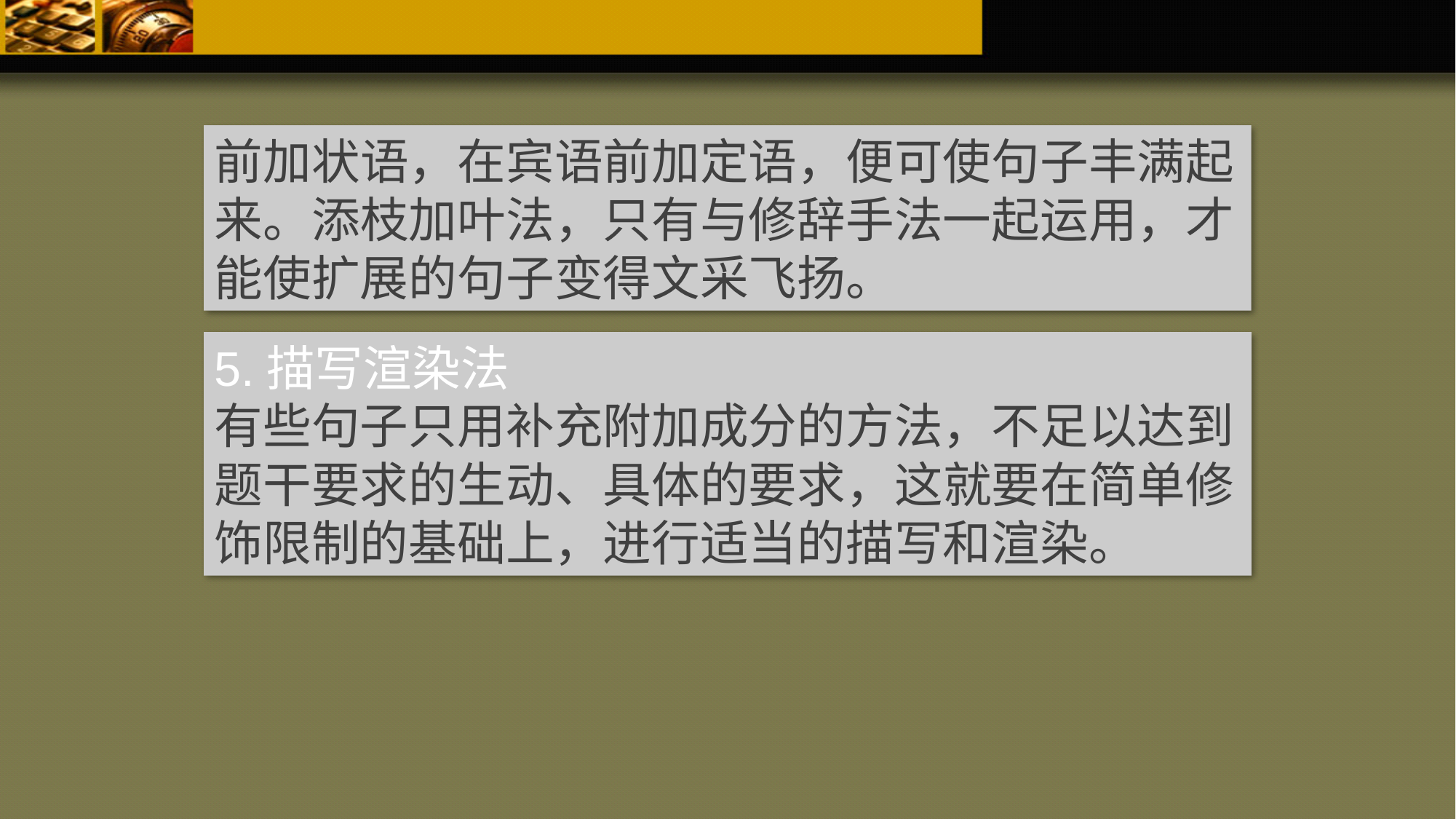

前加状语，在宾语前加定语，便可使句子丰满起来。添枝加叶法，只有与修辞手法一起运用，才能使扩展的句子变得文采飞扬。
5.描写渲染法
有些句子只用补充附加成分的方法，不足以达到题干要求的生动、具体的要求，这就要在简单修饰限制的基础上，进行适当的描写和渲染。